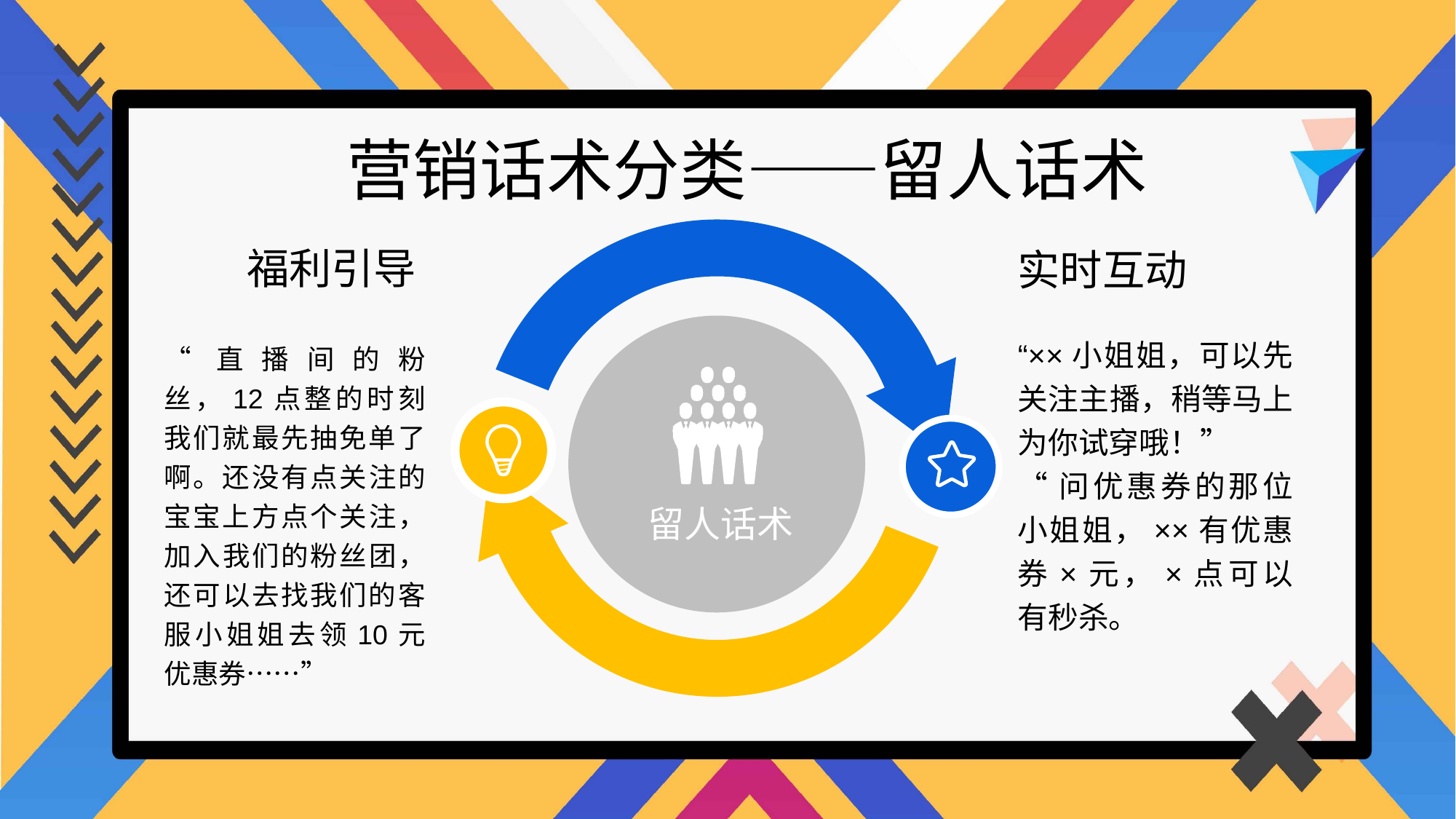

营销话术分类——留人话术

福利引导
实时互动

“××小姐姐，可以先关注主播，稍等马上为你试穿哦！”
“问优惠券的那位小姐姐，××有优惠券×元，×点可以有秒杀。
“直播间的粉丝，12点整的时刻我们就最先抽免单了啊。还没有点关注的宝宝上方点个关注，加入我们的粉丝团，还可以去找我们的客服小姐姐去领10元优惠券……”

留人话术